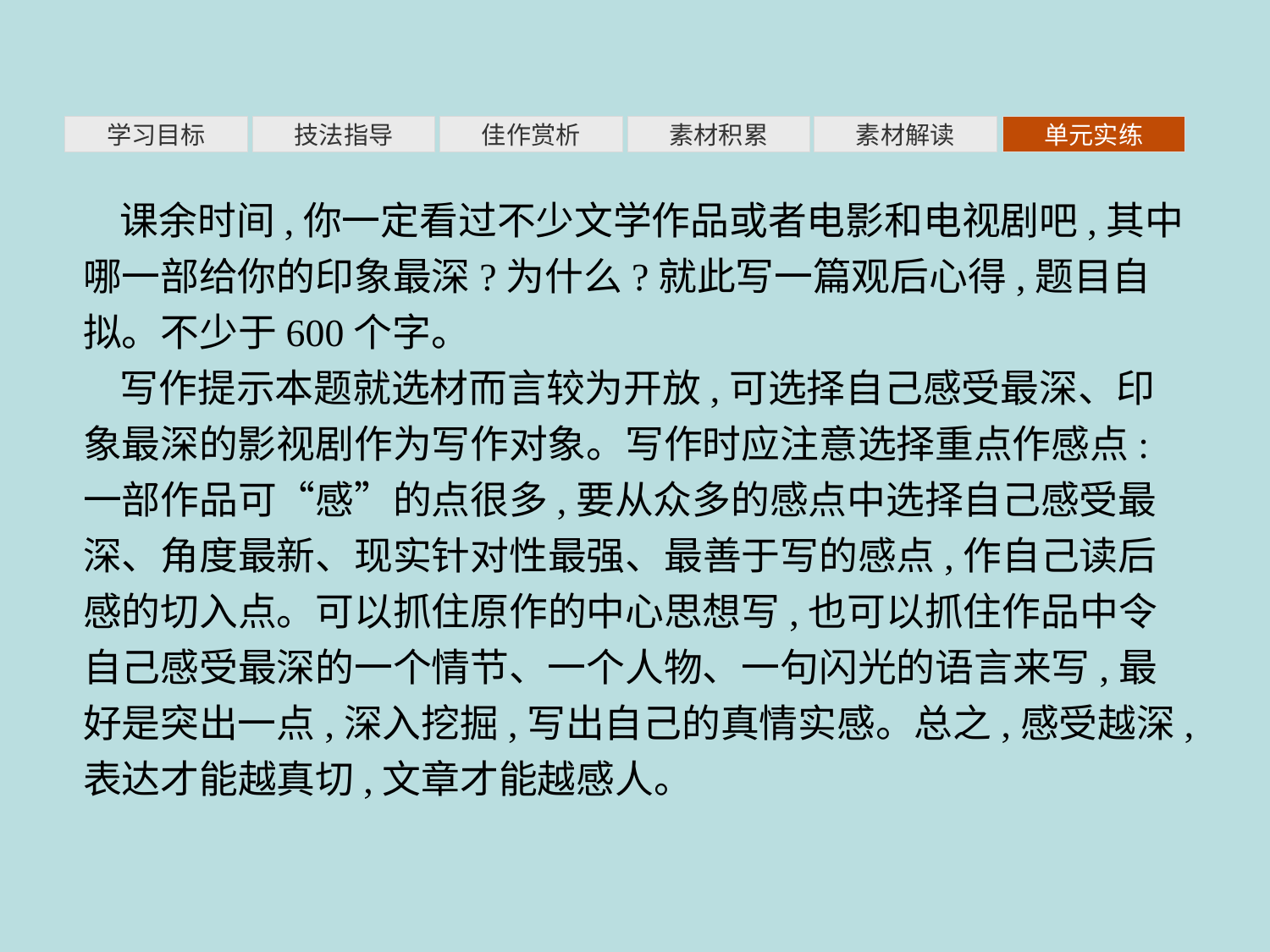

素材积累
学习目标
技法指导
佳作赏析
素材解读
单元实练
课余时间,你一定看过不少文学作品或者电影和电视剧吧,其中哪一部给你的印象最深?为什么?就此写一篇观后心得,题目自拟。不少于600个字。
写作提示本题就选材而言较为开放,可选择自己感受最深、印象最深的影视剧作为写作对象。写作时应注意选择重点作感点:一部作品可“感”的点很多,要从众多的感点中选择自己感受最深、角度最新、现实针对性最强、最善于写的感点,作自己读后感的切入点。可以抓住原作的中心思想写,也可以抓住作品中令自己感受最深的一个情节、一个人物、一句闪光的语言来写,最好是突出一点,深入挖掘,写出自己的真情实感。总之,感受越深,表达才能越真切,文章才能越感人。